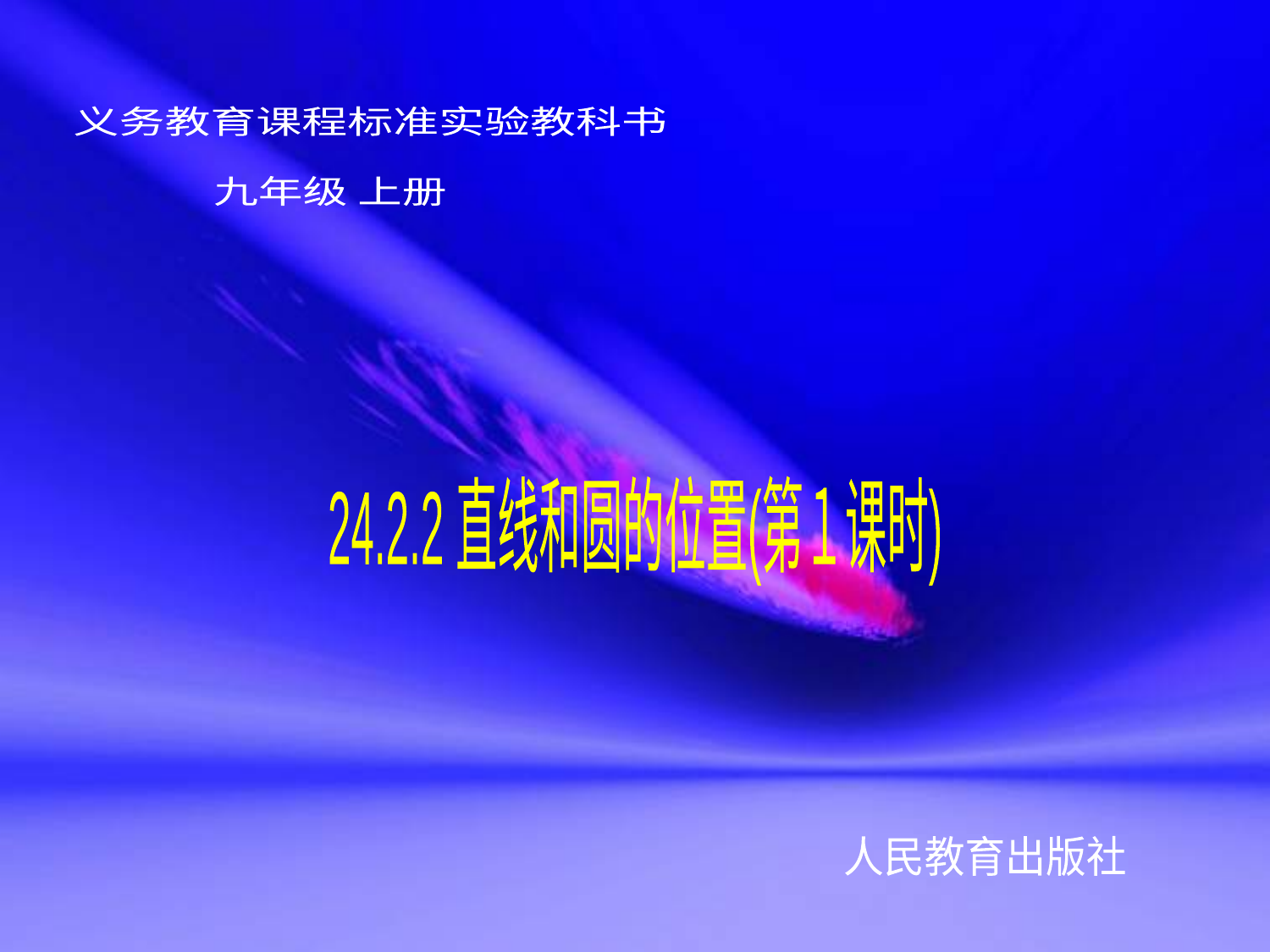

义务教育课程标准实验教科书
九年级 上册
24.2.2 直线和圆的位置(第１课时)
人民教育出版社